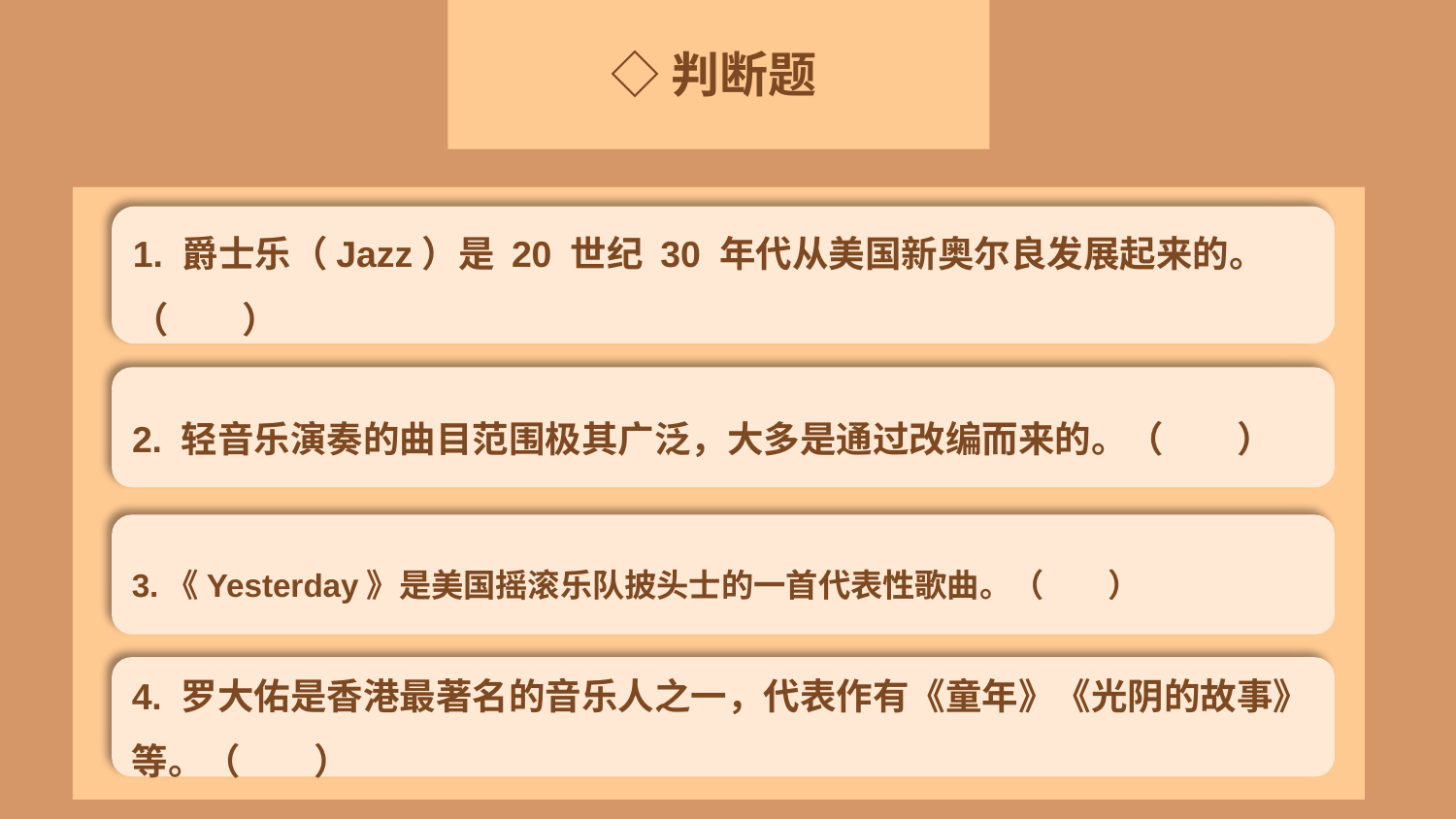

◇判断题

1. 爵士乐（Jazz）是 20 世纪 30 年代从美国新奥尔良发展起来的。（　　）
2. 轻音乐演奏的曲目范围极其广泛，大多是通过改编而来的。（　　）
3.《Yesterday》是美国摇滚乐队披头士的一首代表性歌曲。（　　）
4. 罗大佑是香港最著名的音乐人之一，代表作有《童年》《光阴的故事》等。（　　）